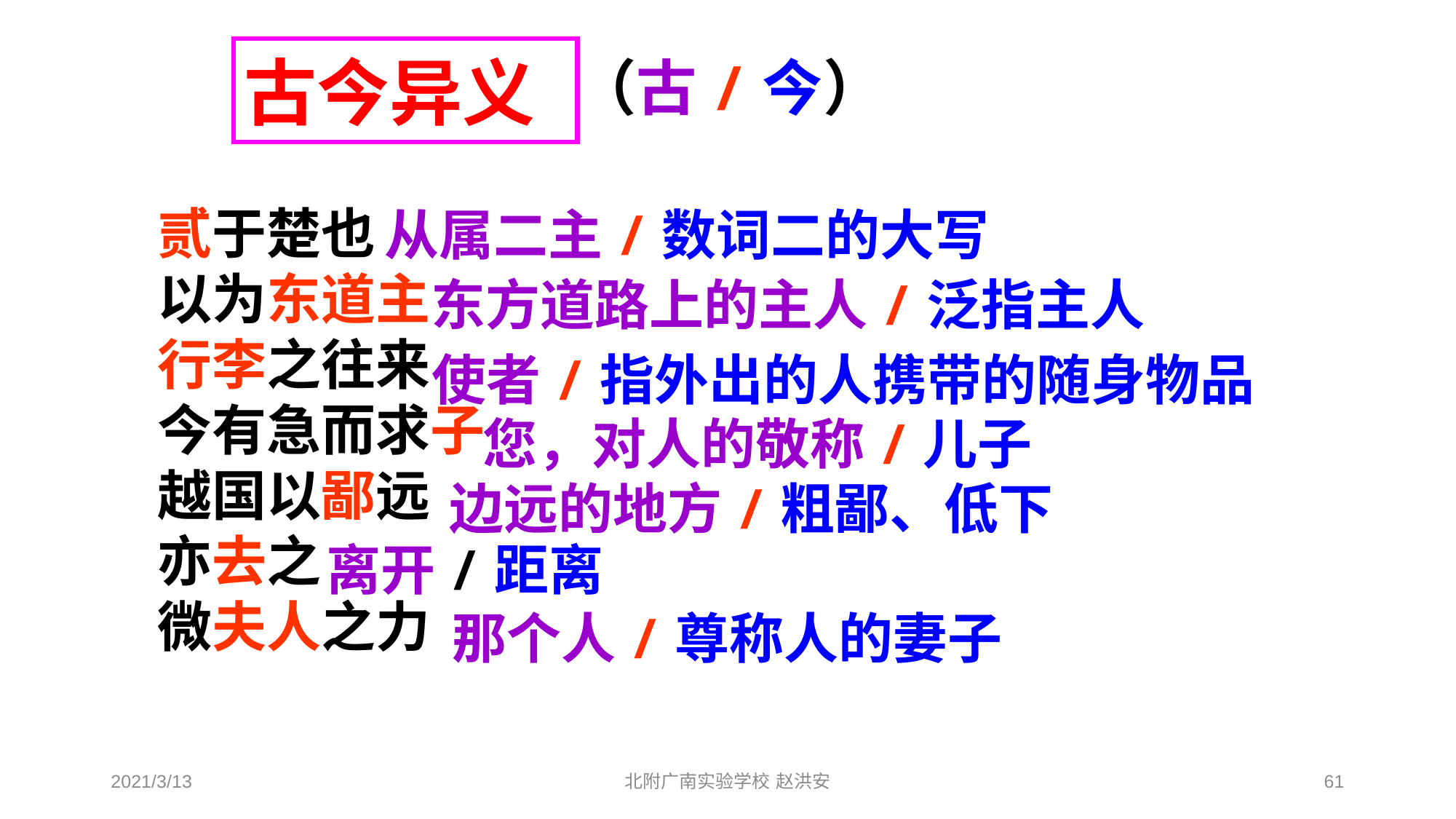

古今异义
（古/今）
贰于楚也
以为东道主
行李之往来
今有急而求子
越国以鄙远
亦去之
微夫人之力
从属二主/数词二的大写
东方道路上的主人/泛指主人
使者/指外出的人携带的随身物品
您，对人的敬称/儿子
边远的地方/粗鄙、低下
离开/距离
那个人/尊称人的妻子
2021/3/13
北附广南实验学校 赵洪安
61